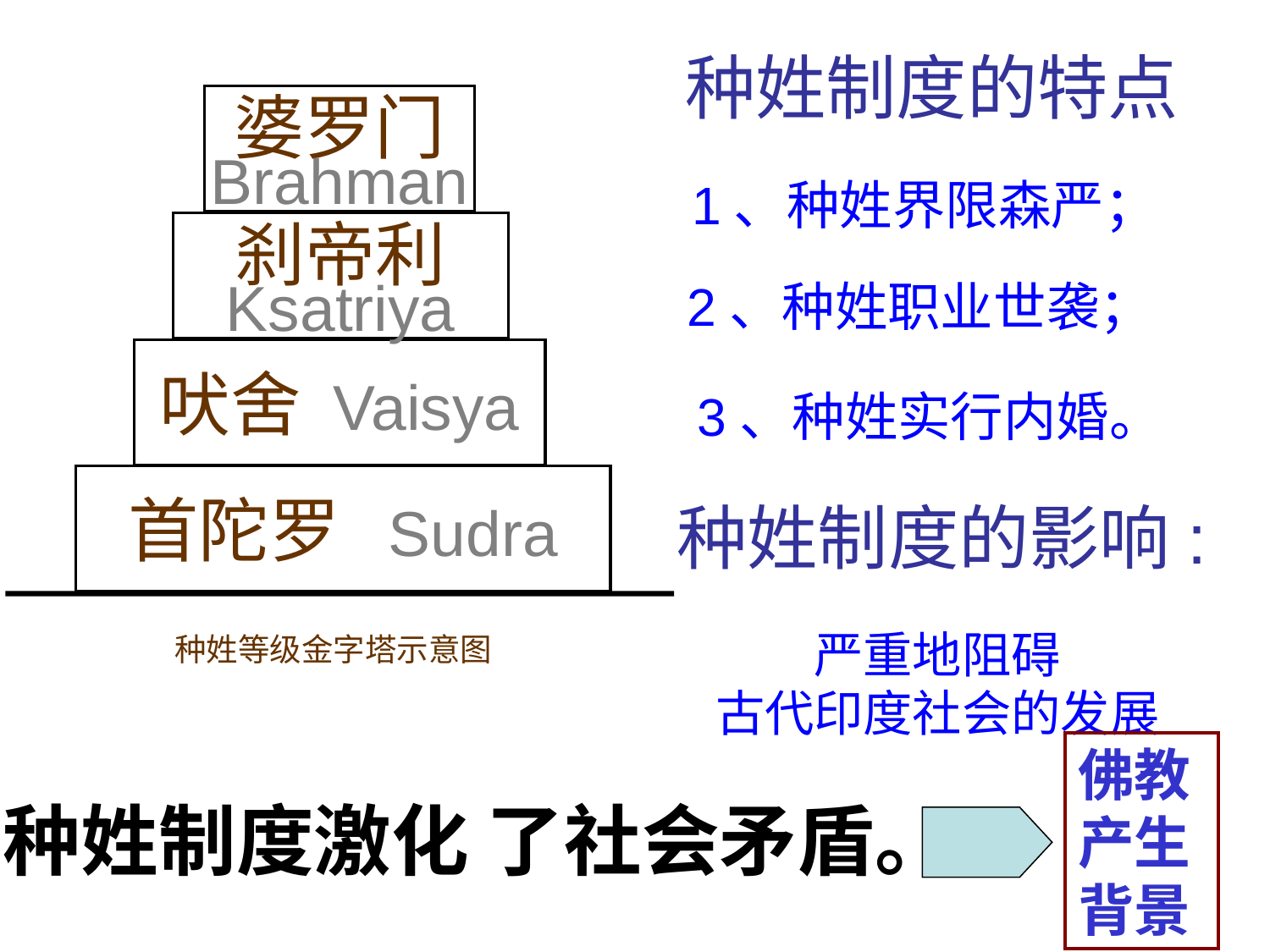

种姓制度的特点
婆罗门
Brahman
1、种姓界限森严；
刹帝利
Ksatriya
2、种姓职业世袭；
吠舍 Vaisya
3、种姓实行内婚。
首陀罗  Sudra

种姓制度的影响:
严重地阻碍
古代印度社会的发展
种姓等级金字塔示意图
佛教产生背景
种姓制度激化 了社会矛盾。